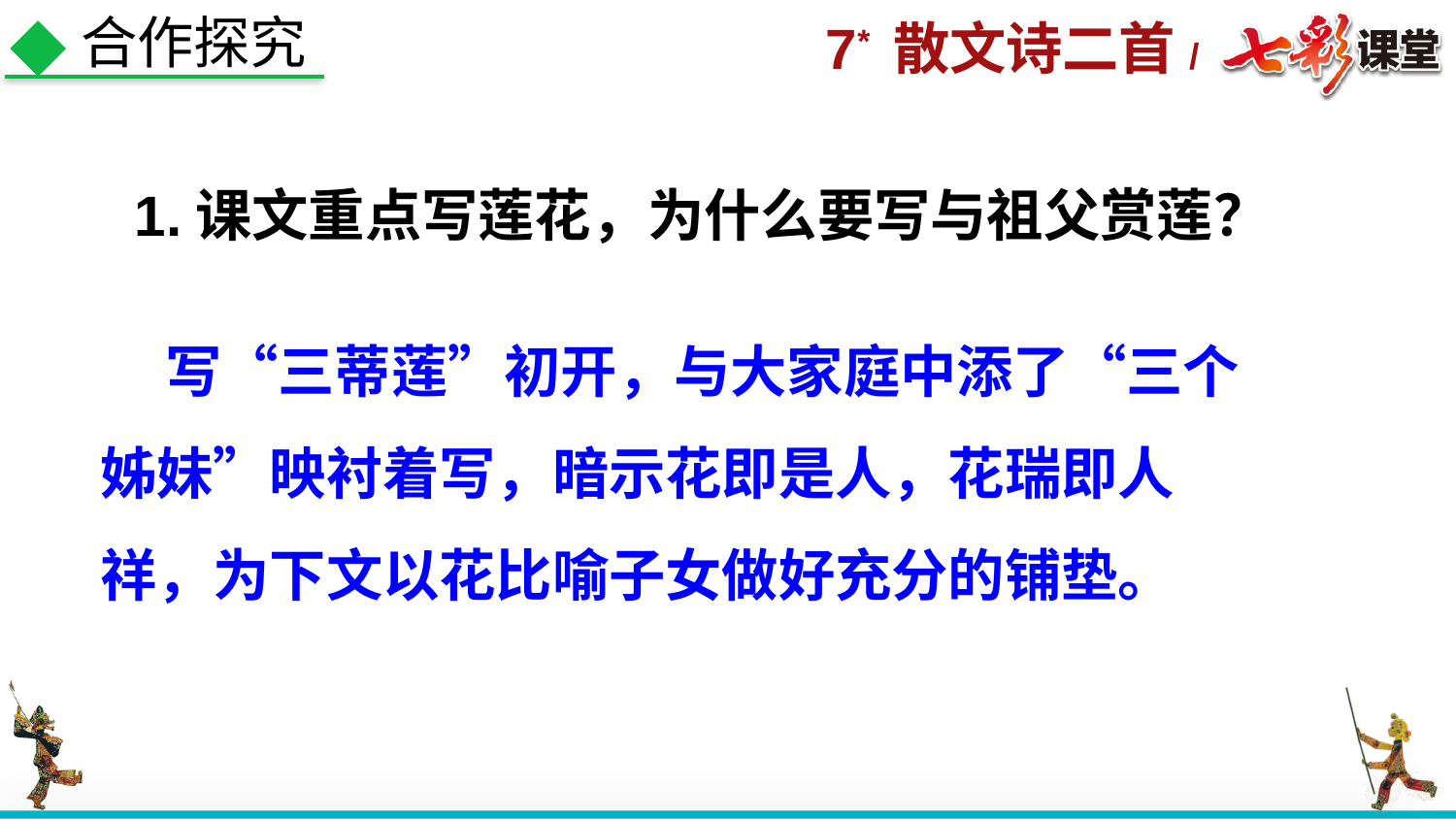

合作探究

    1.课文重点写莲花，为什么要写与祖父赏莲？
    写“三蒂莲”初开，与大家庭中添了“三个姊妹”映衬着写，暗示花即是人，花瑞即人祥，为下文以花比喻子女做好充分的铺垫。